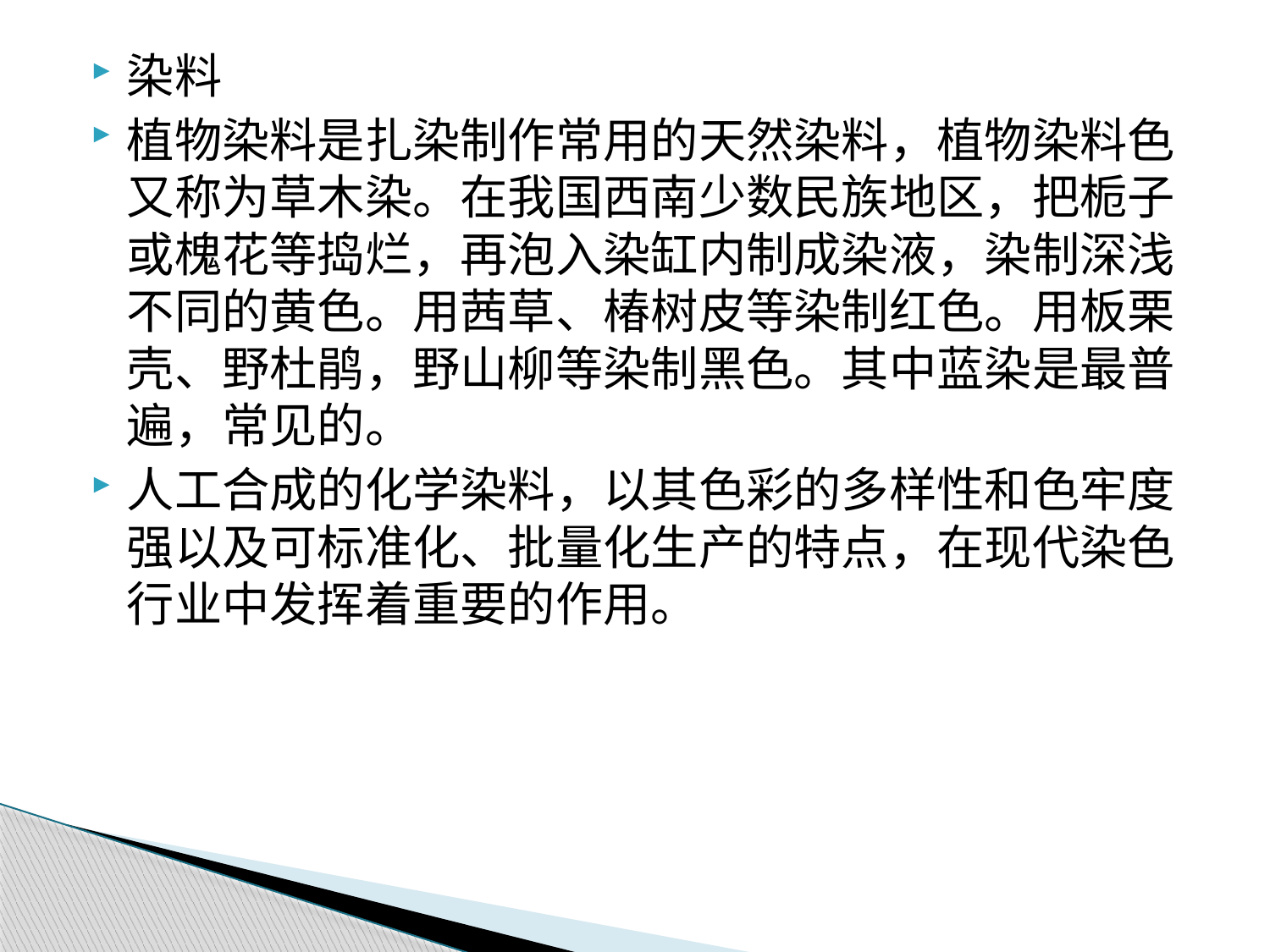

染料
植物染料是扎染制作常用的天然染料，植物染料色又称为草木染。在我国西南少数民族地区，把栀子或槐花等捣烂，再泡入染缸内制成染液，染制深浅不同的黄色。用茜草、椿树皮等染制红色。用板栗壳、野杜鹃，野山柳等染制黑色。其中蓝染是最普遍，常见的。
人工合成的化学染料，以其色彩的多样性和色牢度强以及可标准化、批量化生产的特点，在现代染色行业中发挥着重要的作用。